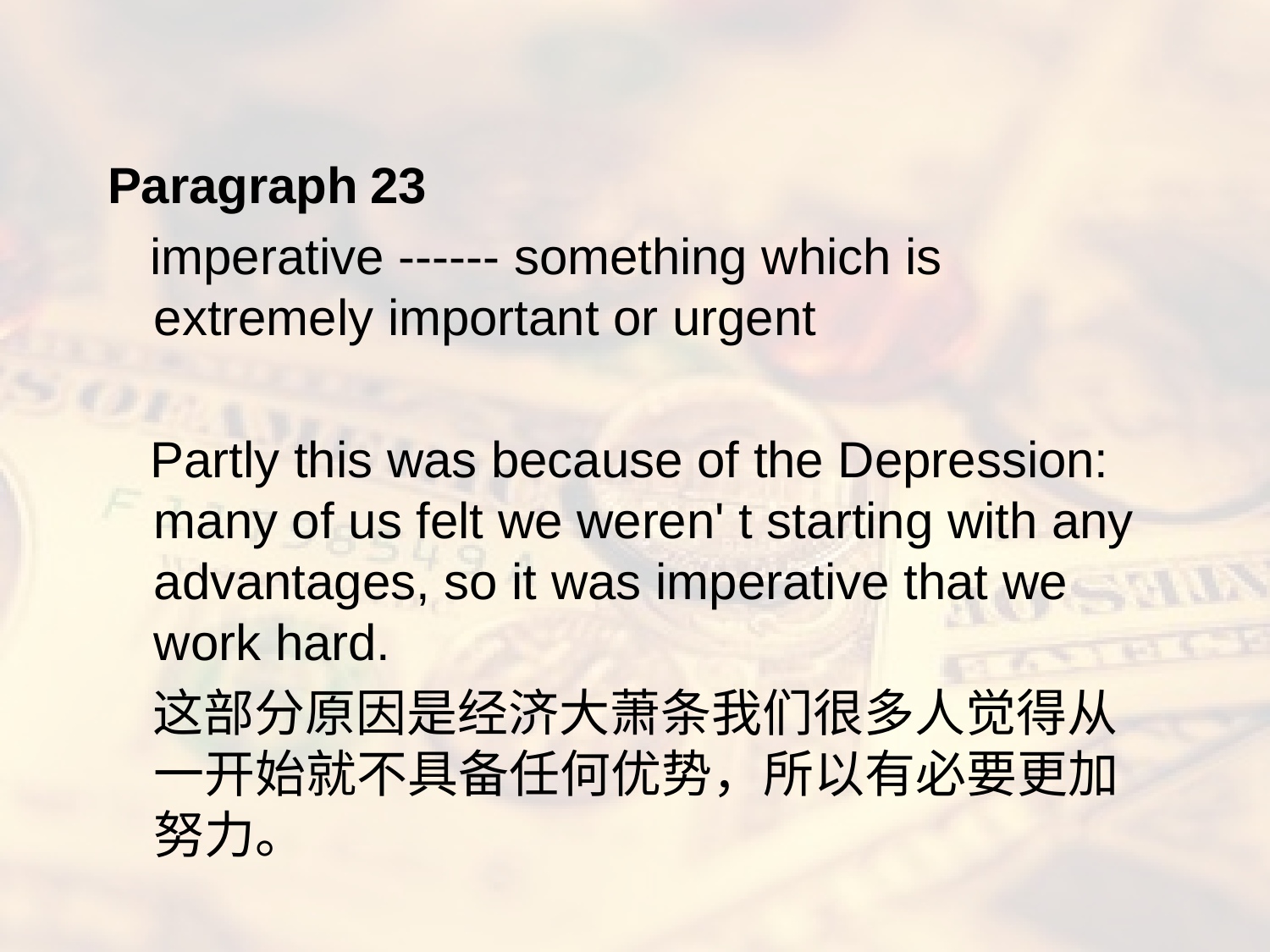

#
Paragraph 23
   imperative ------ something which is extremely important or urgent

   Partly this was because of the Depression: many of us felt we weren' t starting with any advantages, so it was imperative that we work hard.
   这部分原因是经济大萧条我们很多人觉得从一开始就不具备任何优势，所以有必要更加努力。